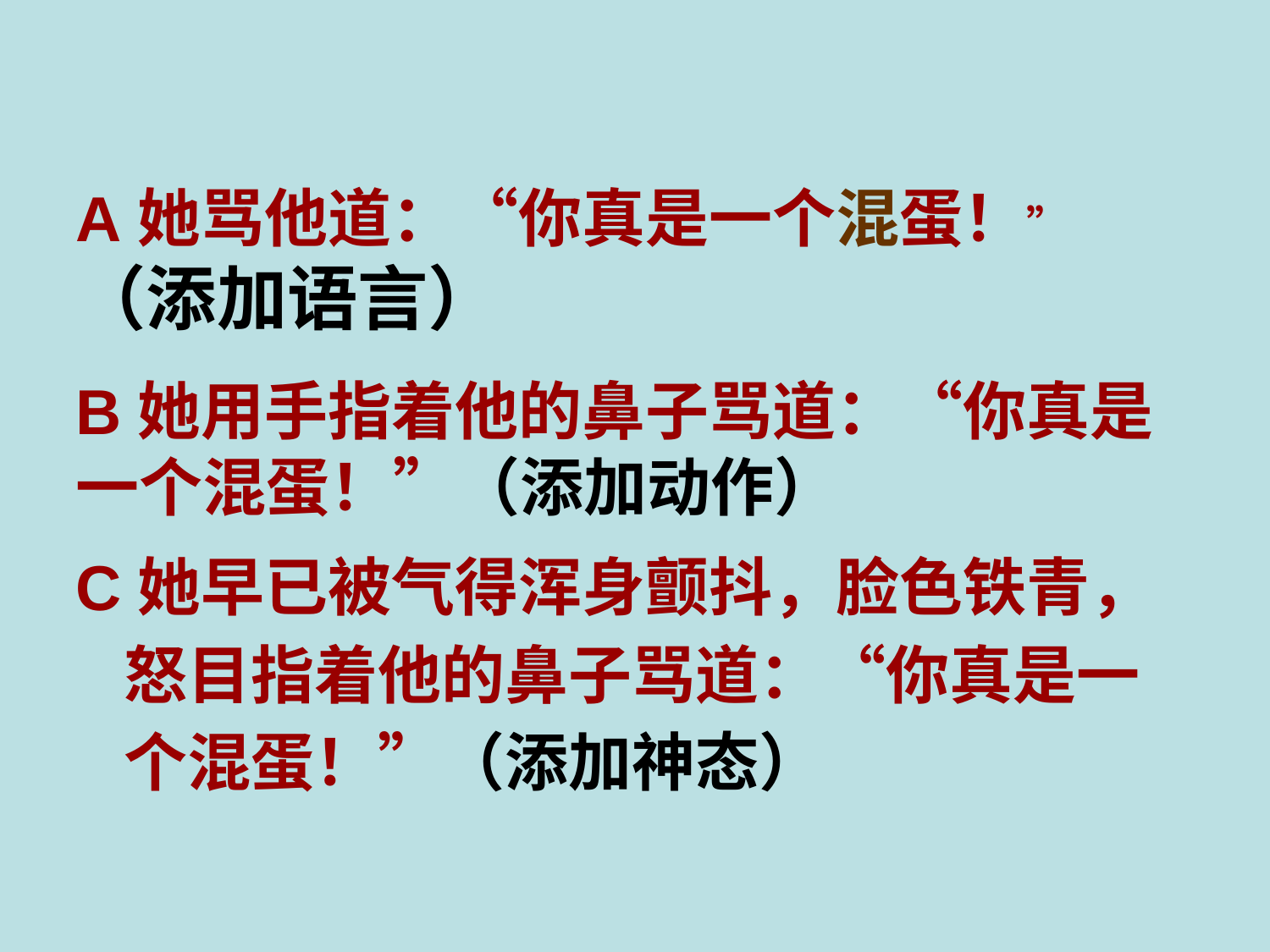

#
A她骂他道：“你真是一个混蛋！”（添加语言）
B她用手指着他的鼻子骂道：“你真是一个混蛋！”（添加动作）
C她早已被气得浑身颤抖，脸色铁青，怒目指着他的鼻子骂道：“你真是一个混蛋！”（添加神态）